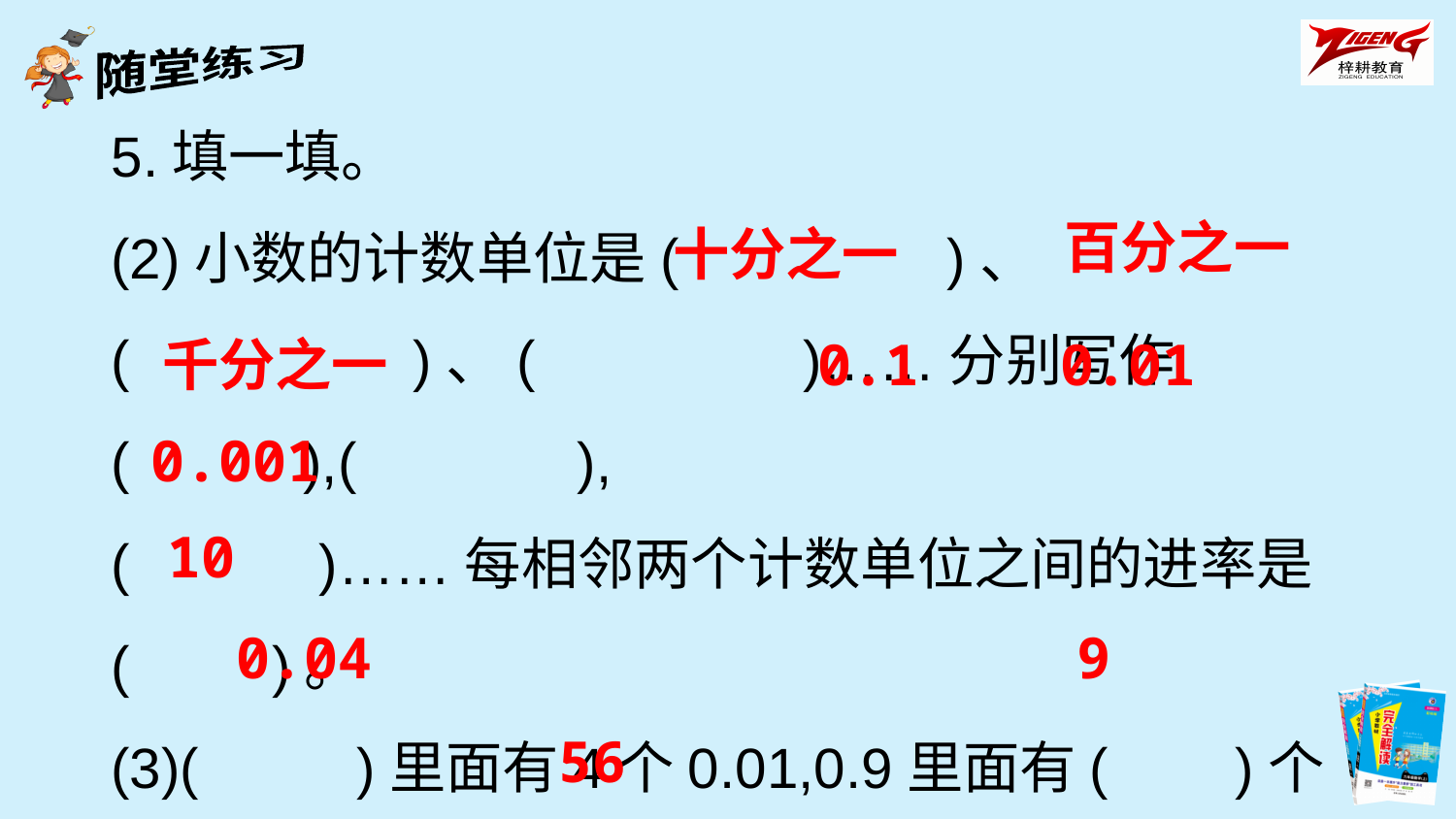

5.填一填。
(2)小数的计数单位是(                 )、(                  )、(                 )……分别写作(           ),(              ),
(            )……每相邻两个计数单位之间的进率是
(         )。
(3)(          )里面有4个0.01,0.9里面有(        )个0.1,0.56里面有(          )个0.01。
百分之一
十分之一
千分之一
0.1
0.01
0.001
10
0.04
9
56